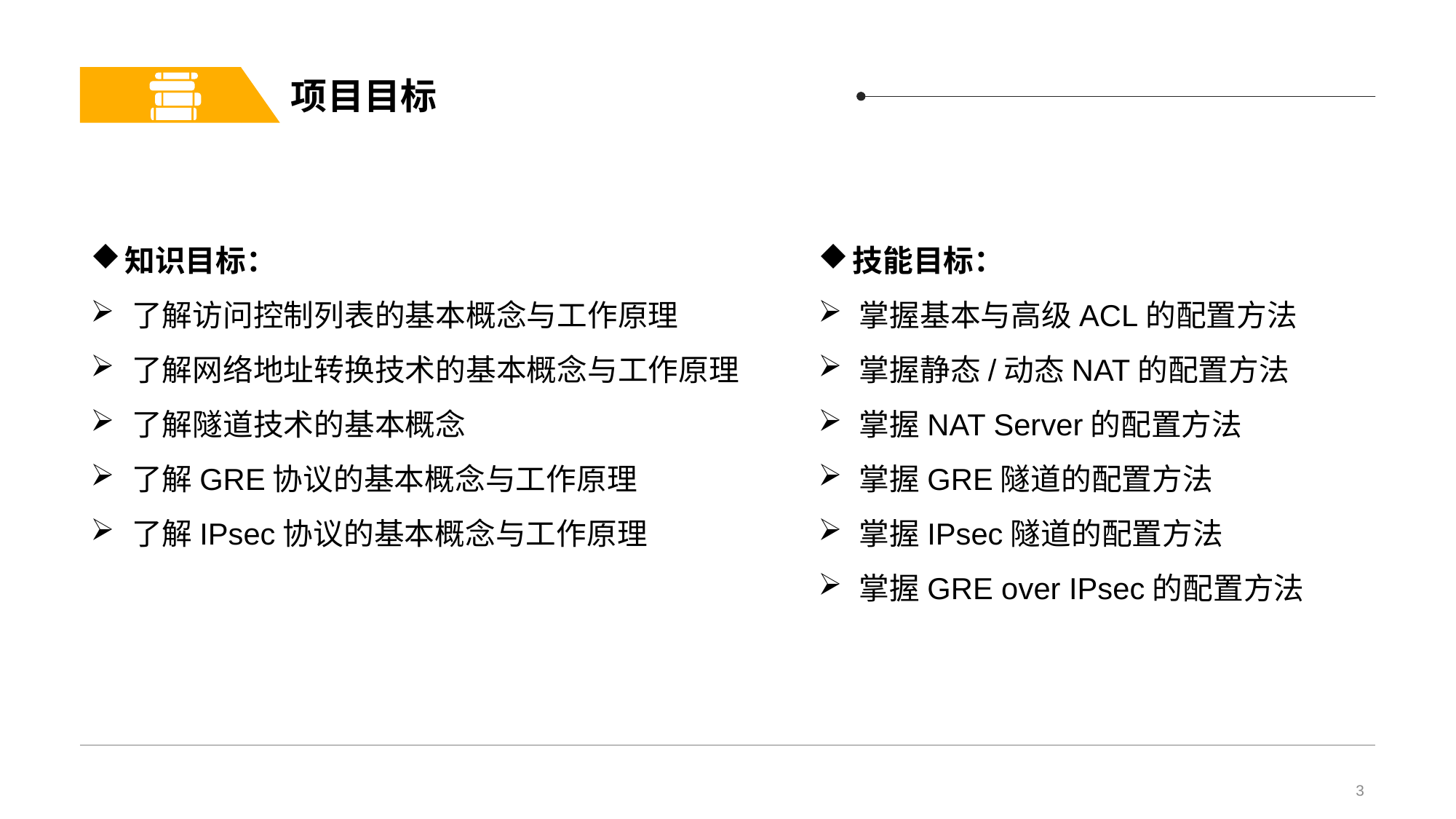

# 项目目标

知识目标：
了解访问控制列表的基本概念与工作原理
了解网络地址转换技术的基本概念与工作原理
了解隧道技术的基本概念
了解GRE协议的基本概念与工作原理
了解IPsec协议的基本概念与工作原理
技能目标：
掌握基本与高级ACL的配置方法
掌握静态/动态NAT的配置方法
掌握NAT Server的配置方法
掌握GRE隧道的配置方法
掌握IPsec隧道的配置方法
掌握GRE over IPsec的配置方法
3